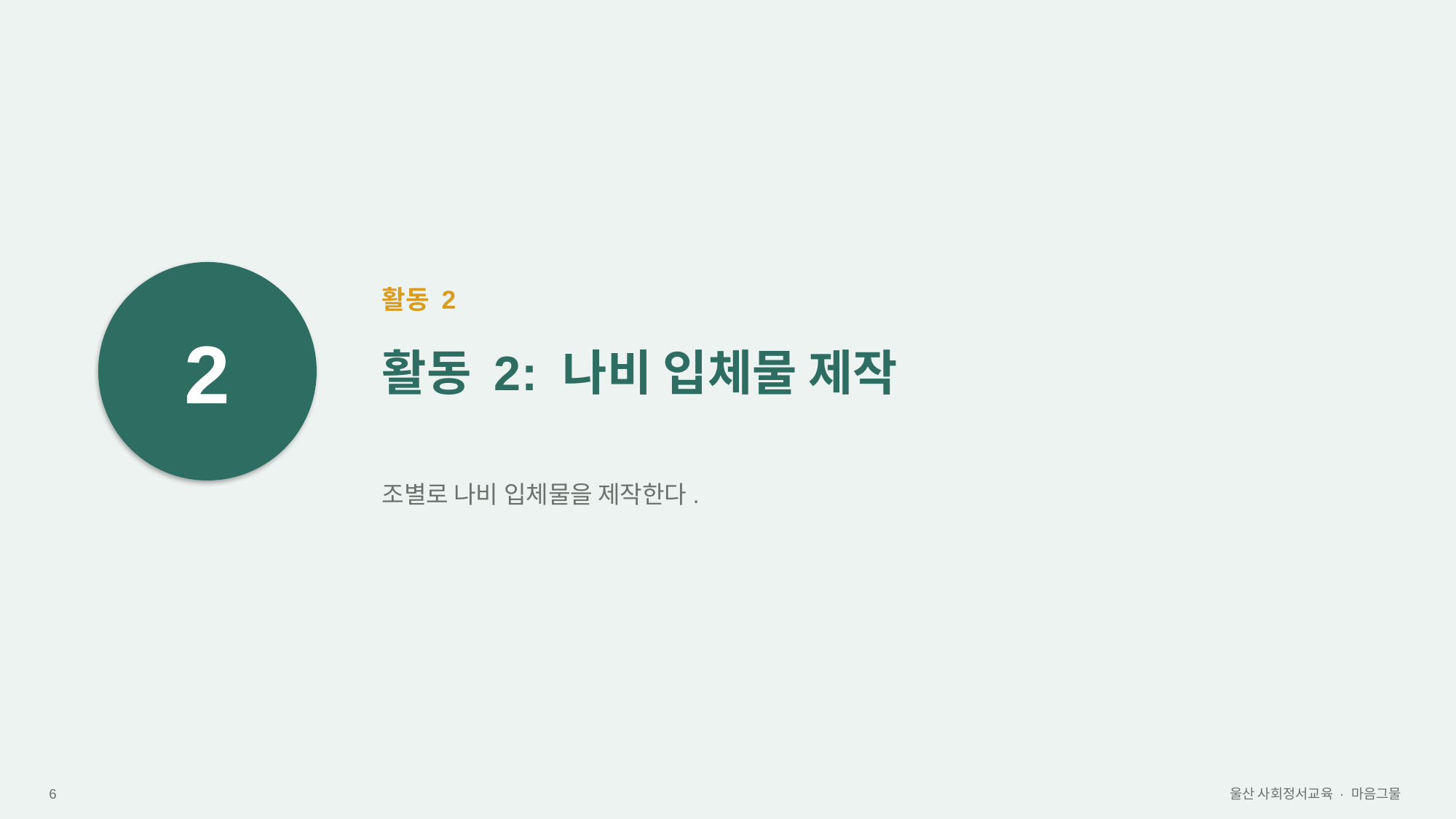

2
활동 2
활동 2: 나비 입체물 제작
조별로 나비 입체물을 제작한다.
6
울산 사회정서교육 · 마음그물